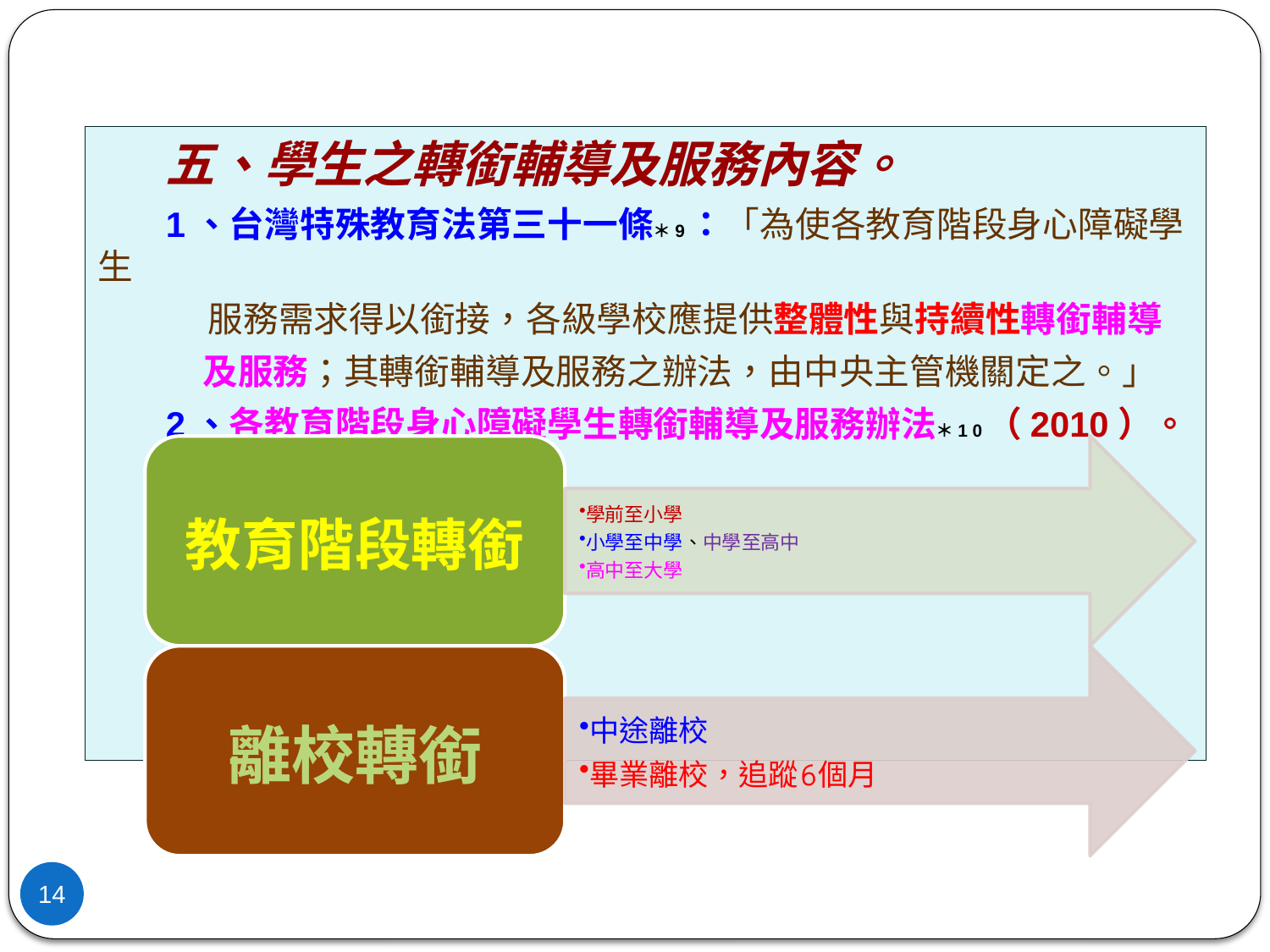

五、學生之轉銜輔導及服務內容。
       1、台灣特殊教育法第三十一條＊9：「為使各教育階段身心障礙學生
             服務需求得以銜接，各級學校應提供整體性與持續性轉銜輔導
            及服務；其轉銜輔導及服務之辦法，由中央主管機關定之。」
       2、各教育階段身心障礙學生轉銜輔導及服務辦法＊1 0（2010）。

教育階段轉銜
學前至小學
高中至大學
離校轉銜
中途離校
畢業離校，追蹤6個月
小學至中學、中學至高中
14